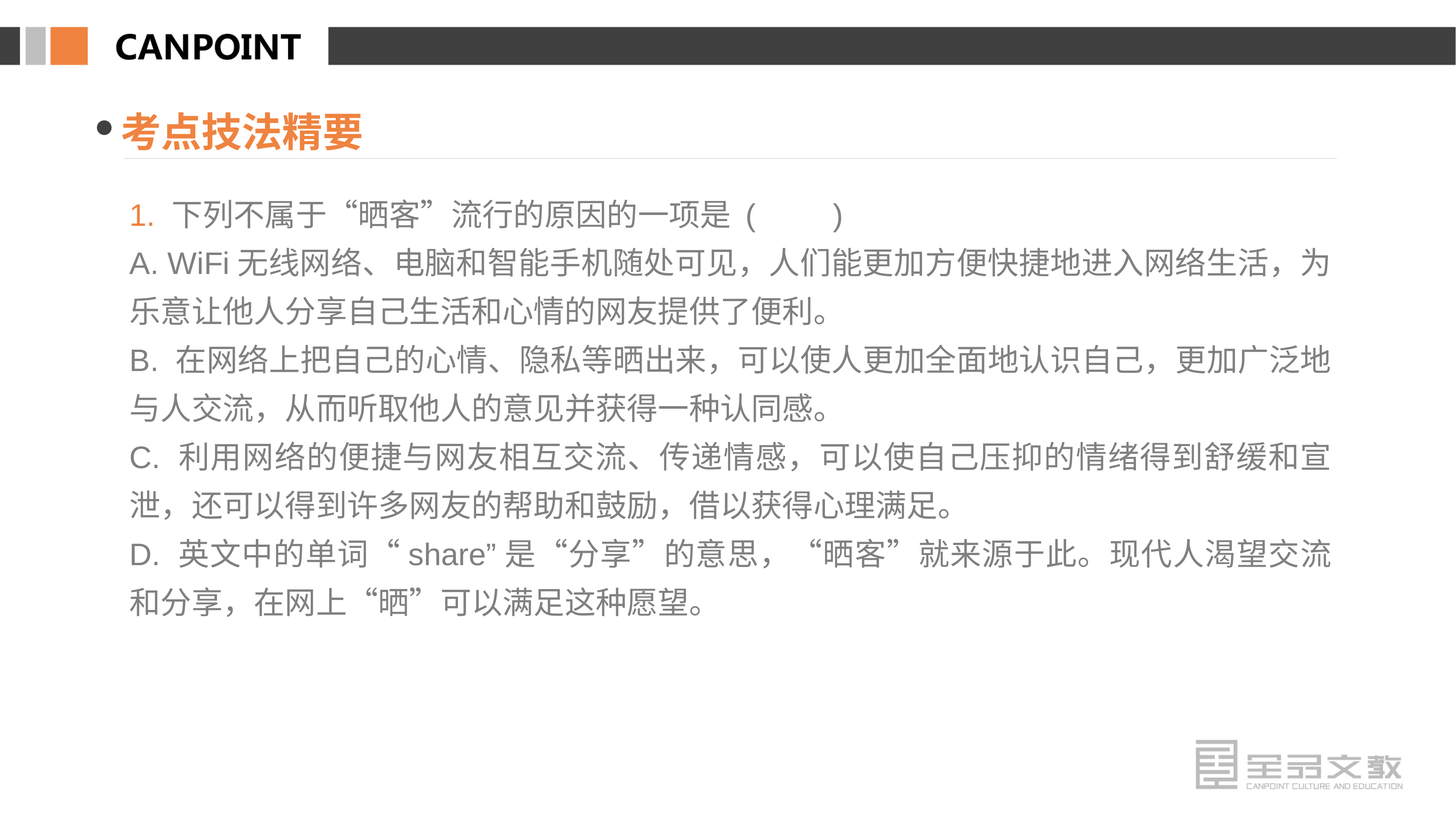

考点技法精要

1. 下列不属于“晒客”流行的原因的一项是 (　　)
A. Wi­Fi无线网络、电脑和智能手机随处可见，人们能更加方便快捷地进入网络生活，为乐意让他人分享自己生活和心情的网友提供了便利。
B. 在网络上把自己的心情、隐私等晒出来，可以使人更加全面地认识自己，更加广泛地与人交流，从而听取他人的意见并获得一种认同感。
C. 利用网络的便捷与网友相互交流、传递情感，可以使自己压抑的情绪得到舒缓和宣泄，还可以得到许多网友的帮助和鼓励，借以获得心理满足。
D. 英文中的单词“share”是“分享”的意思，“晒客”就来源于此。现代人渴望交流和分享，在网上“晒”可以满足这种愿望。